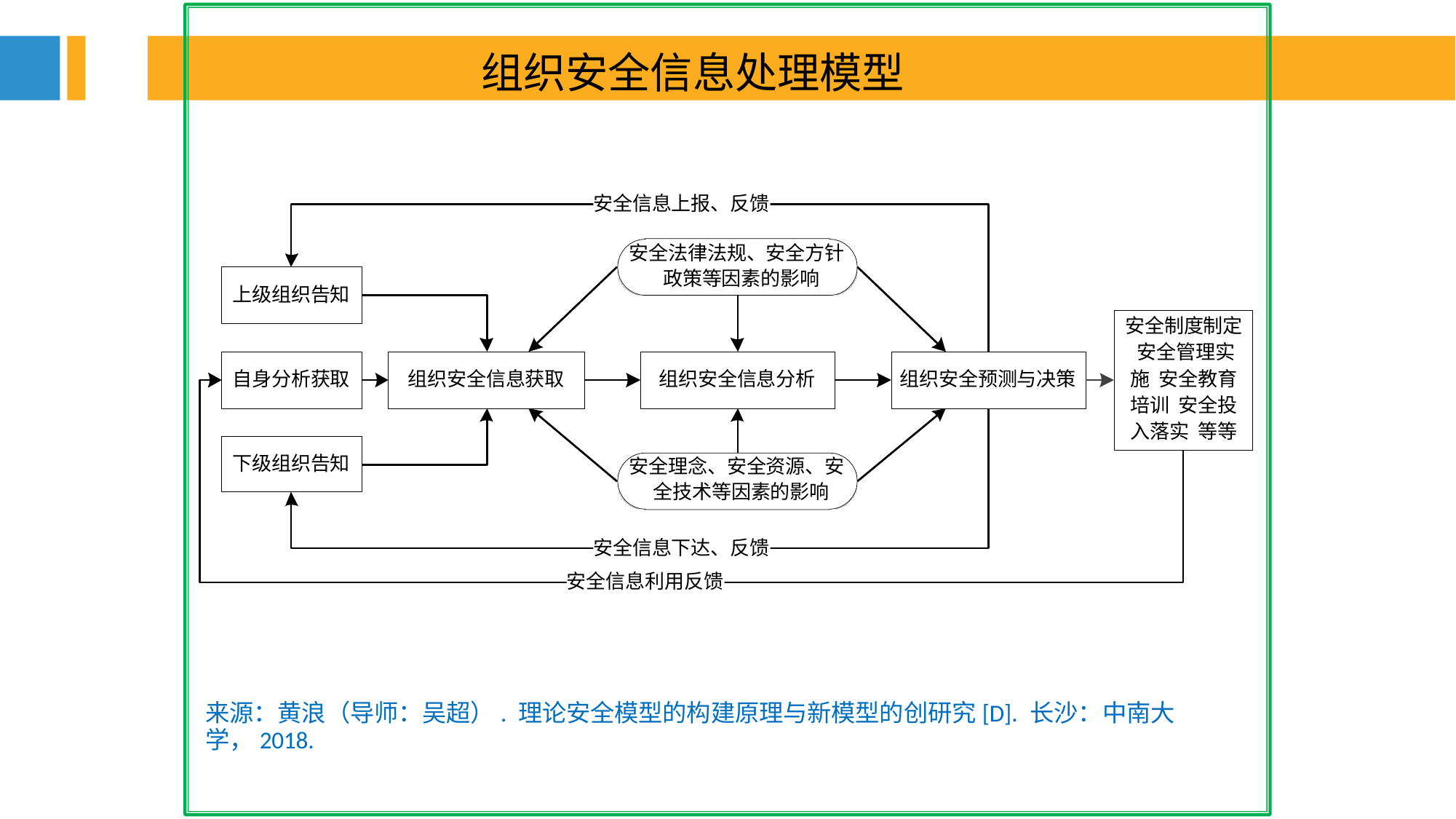

组织安全信息处理模型
安全信息上报、反馈

安全法律法规、安全方针  政策等因素的影响

上级组织告知

安全制度制定  安全管理实施  安全教育培训  安全投入落实  等等

自身分析获取
组织安全信息获取
组织安全信息分析
组织安全预测与决策

下级组织告知
安全理念、安全资源、安  全技术等因素的影响

安全信息下达、反馈
安全信息利用反馈

来源：黄浪（导师：吴超）. 理论安全模型的构建原理与新模型的创研究[D]. 长沙：中南大学，2018.